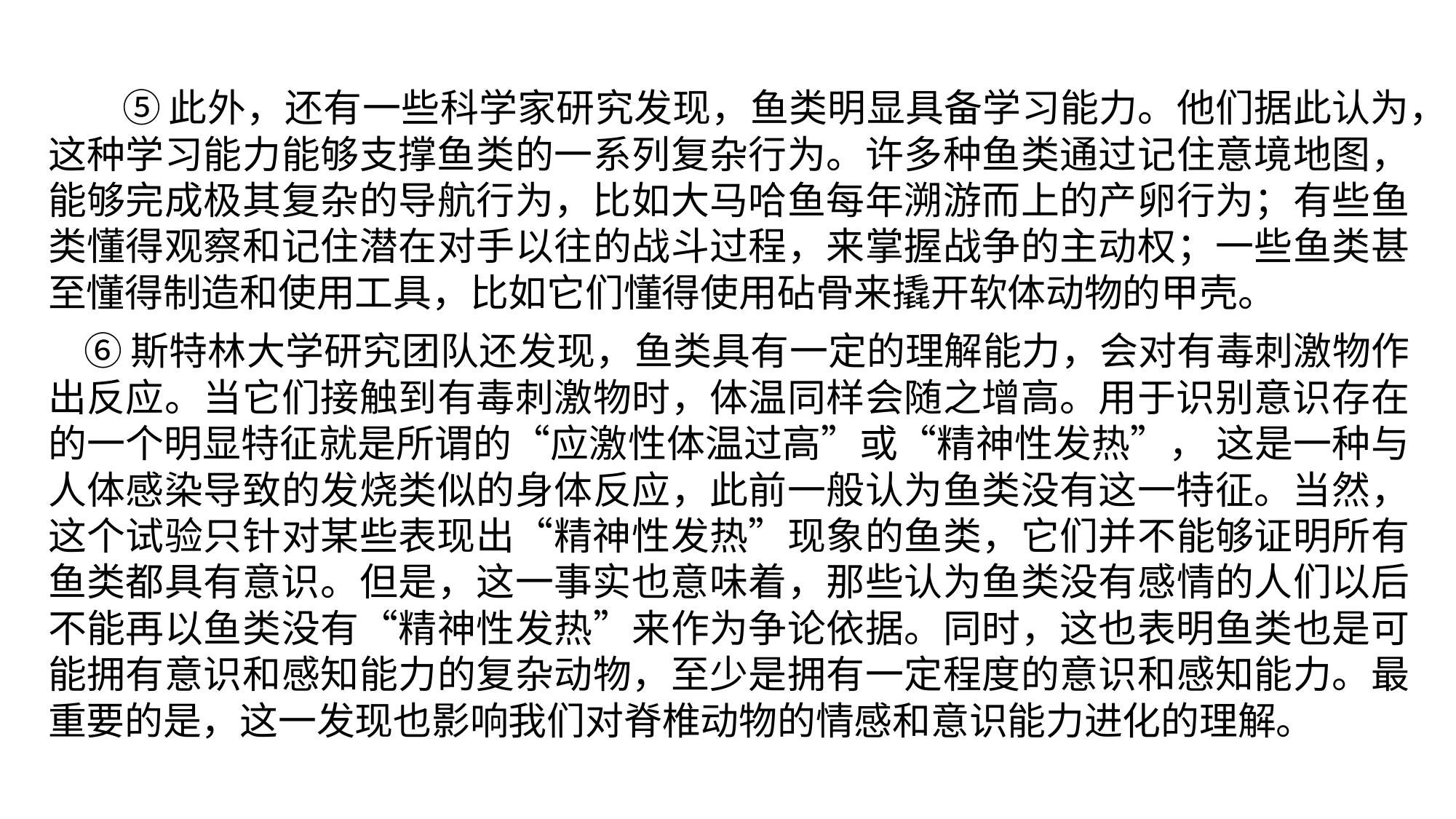

⑤此外，还有一些科学家研究发现，鱼类明显具备学习能力。他们据此认为，这种学习能力能够支撑鱼类的一系列复杂行为。许多种鱼类通过记住意境地图，能够完成极其复杂的导航行为，比如大马哈鱼每年溯游而上的产卵行为；有些鱼类懂得观察和记住潜在对手以往的战斗过程，来掌握战争的主动权；一些鱼类甚至懂得制造和使用工具，比如它们懂得使用砧骨来撬开软体动物的甲壳。
    ⑥斯特林大学研究团队还发现，鱼类具有一定的理解能力，会对有毒刺激物作出反应。当它们接触到有毒刺激物时，体温同样会随之增高。用于识别意识存在的一个明显特征就是所谓的“应激性体温过高”或“精神性发热”， 这是一种与人体感染导致的发烧类似的身体反应，此前一般认为鱼类没有这一特征。当然，这个试验只针对某些表现出“精神性发热”现象的鱼类，它们并不能够证明所有鱼类都具有意识。但是，这一事实也意味着，那些认为鱼类没有感情的人们以后不能再以鱼类没有“精神性发热”来作为争论依据。同时，这也表明鱼类也是可能拥有意识和感知能力的复杂动物，至少是拥有一定程度的意识和感知能力。最重要的是，这一发现也影响我们对脊椎动物的情感和意识能力进化的理解。